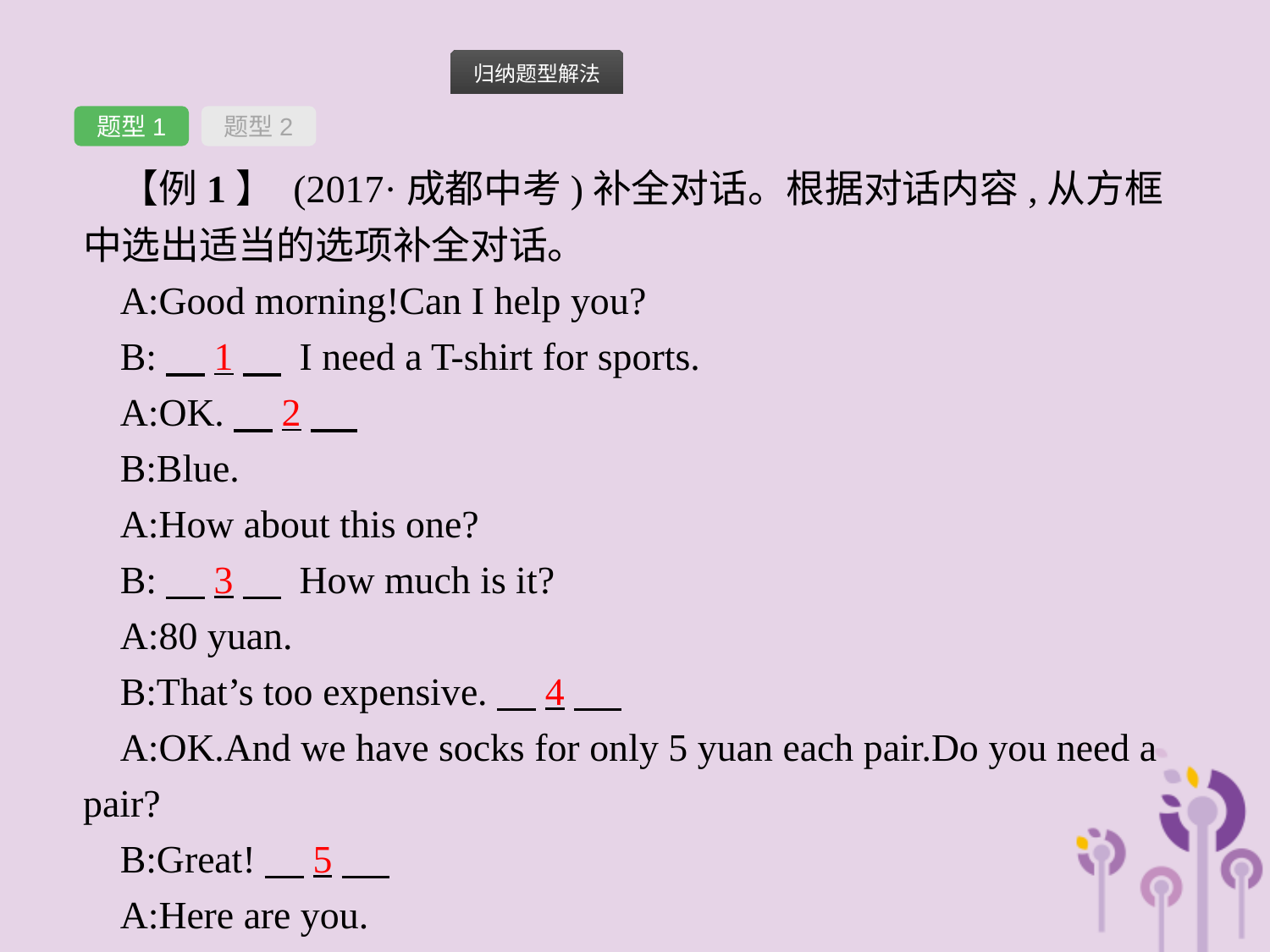

题型1
题型2
【例1】 (2017·成都中考)补全对话。根据对话内容,从方框中选出适当的选项补全对话。
A:Good morning!Can I help you?
B:　1　 I need a T-shirt for sports.
A:OK.　2
B:Blue.
A:How about this one?
B:　3　 How much is it?
A:80 yuan.
B:That’s too expensive.　4
A:OK.And we have socks for only 5 yuan each pair.Do you need a pair?
B:Great!　5
A:Here are you.